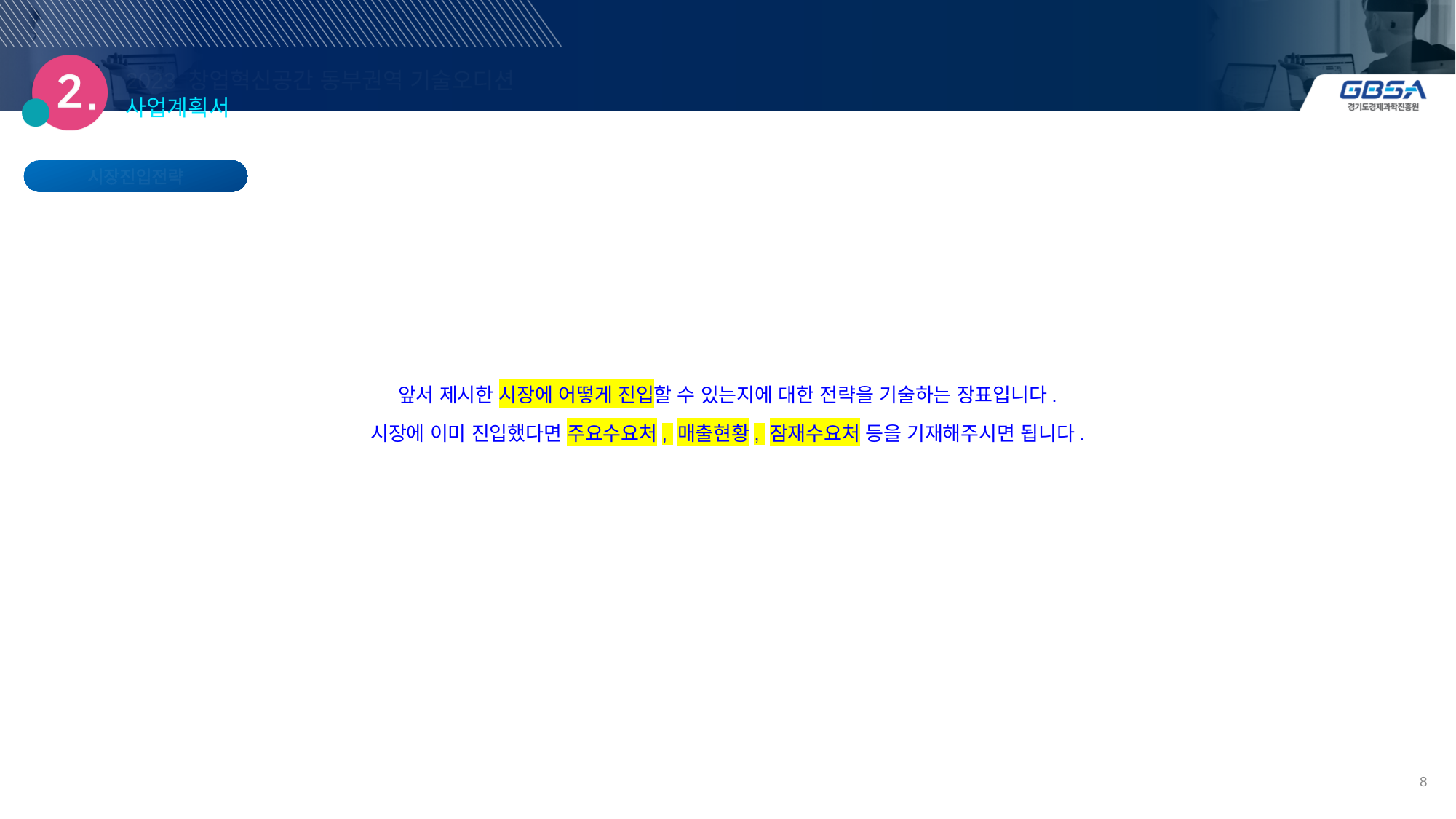

2023 창업혁신공간 동부권역 기술오디션 사업계획서
시장진입전략

앞서 제시한 시장에 어떻게 진입할 수 있는지에 대한 전략을 기술하는 장표입니다.
시장에 이미 진입했다면 주요수요처, 매출현황, 잠재수요처 등을 기재해주시면 됩니다.
8